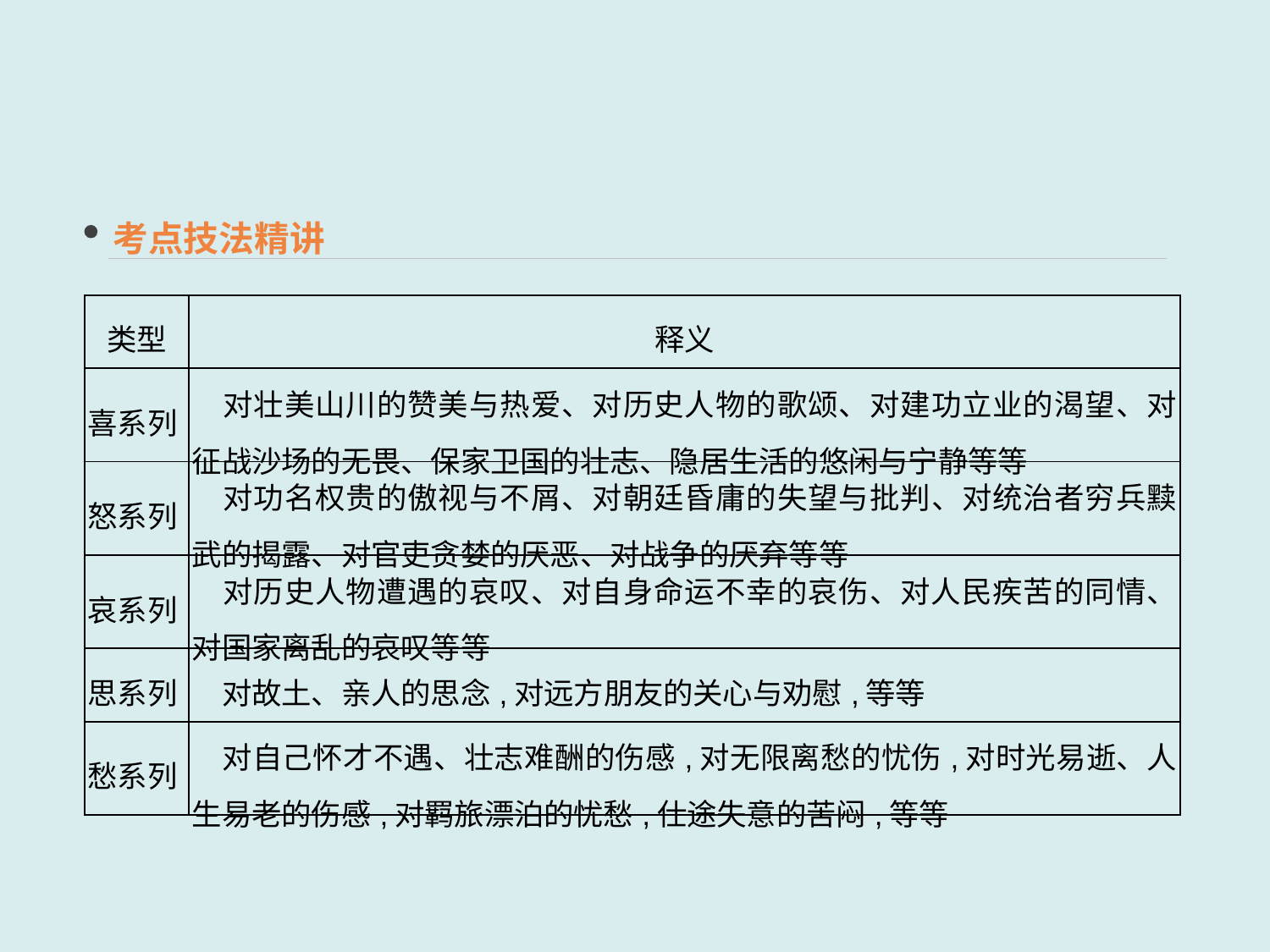

考点技法精讲

| 类型 | 释义 |
| --- | --- |
| 喜系列 | 对壮美山川的赞美与热爱、对历史人物的歌颂、对建功立业的渴望、对征战沙场的无畏、保家卫国的壮志、隐居生活的悠闲与宁静等等 |
| 怒系列 | 对功名权贵的傲视与不屑、对朝廷昏庸的失望与批判、对统治者穷兵黩武的揭露、对官吏贪婪的厌恶、对战争的厌弃等等 |
| 哀系列 | 对历史人物遭遇的哀叹、对自身命运不幸的哀伤、对人民疾苦的同情、对国家离乱的哀叹等等 |
| 思系列 | 对故土、亲人的思念,对远方朋友的关心与劝慰,等等 |
| 愁系列 | 对自己怀才不遇、壮志难酬的伤感,对无限离愁的忧伤,对时光易逝、人生易老的伤感,对羁旅漂泊的忧愁,仕途失意的苦闷,等等 |